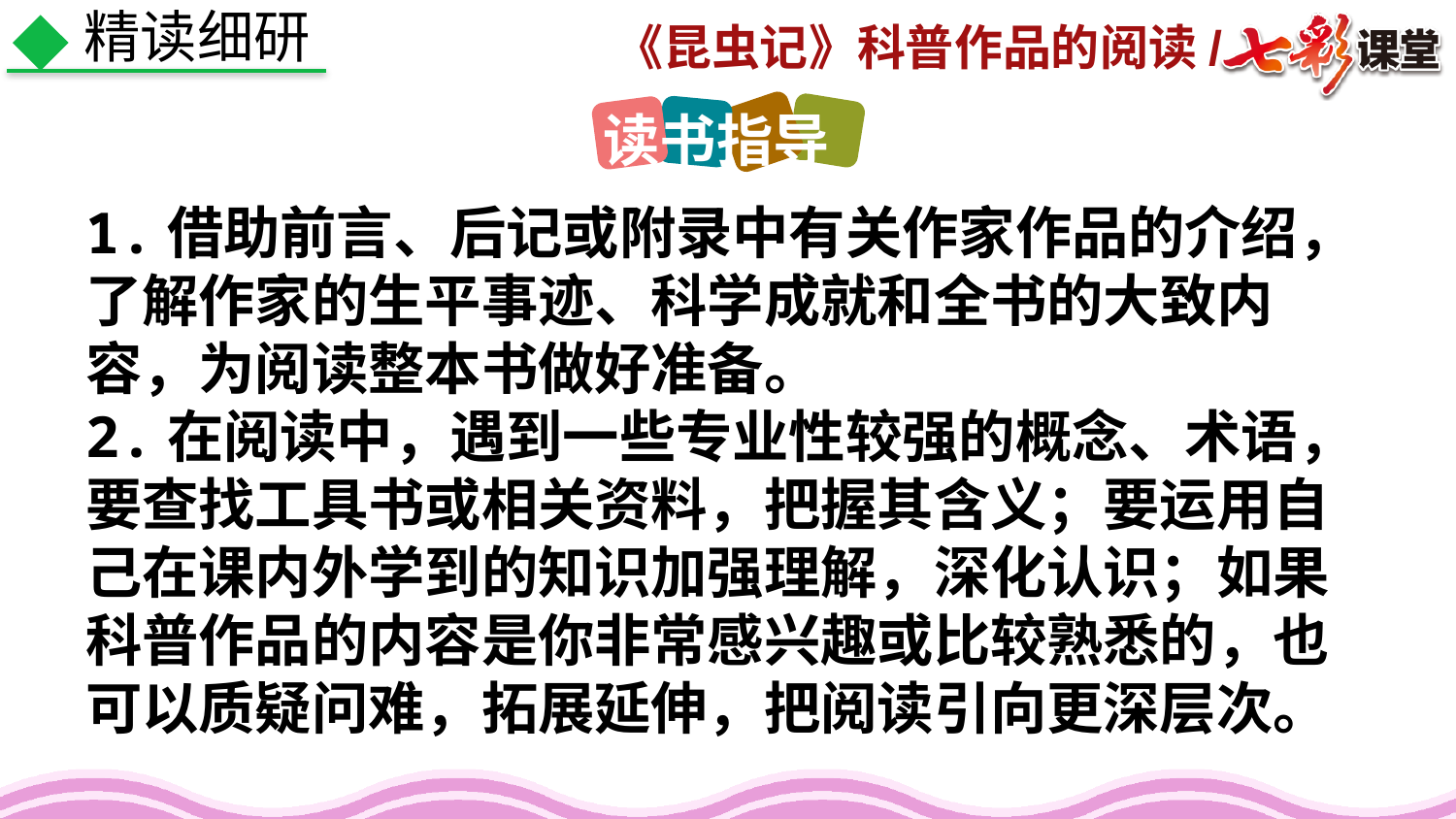

精读细研

读书指导

1.借助前言、后记或附录中有关作家作品的介绍，了解作家的生平事迹、科学成就和全书的大致内容，为阅读整本书做好准备。
2.在阅读中，遇到一些专业性较强的概念、术语，要查找工具书或相关资料，把握其含义；要运用自己在课内外学到的知识加强理解，深化认识；如果科普作品的内容是你非常感兴趣或比较熟悉的，也可以质疑问难，拓展延伸，把阅读引向更深层次。